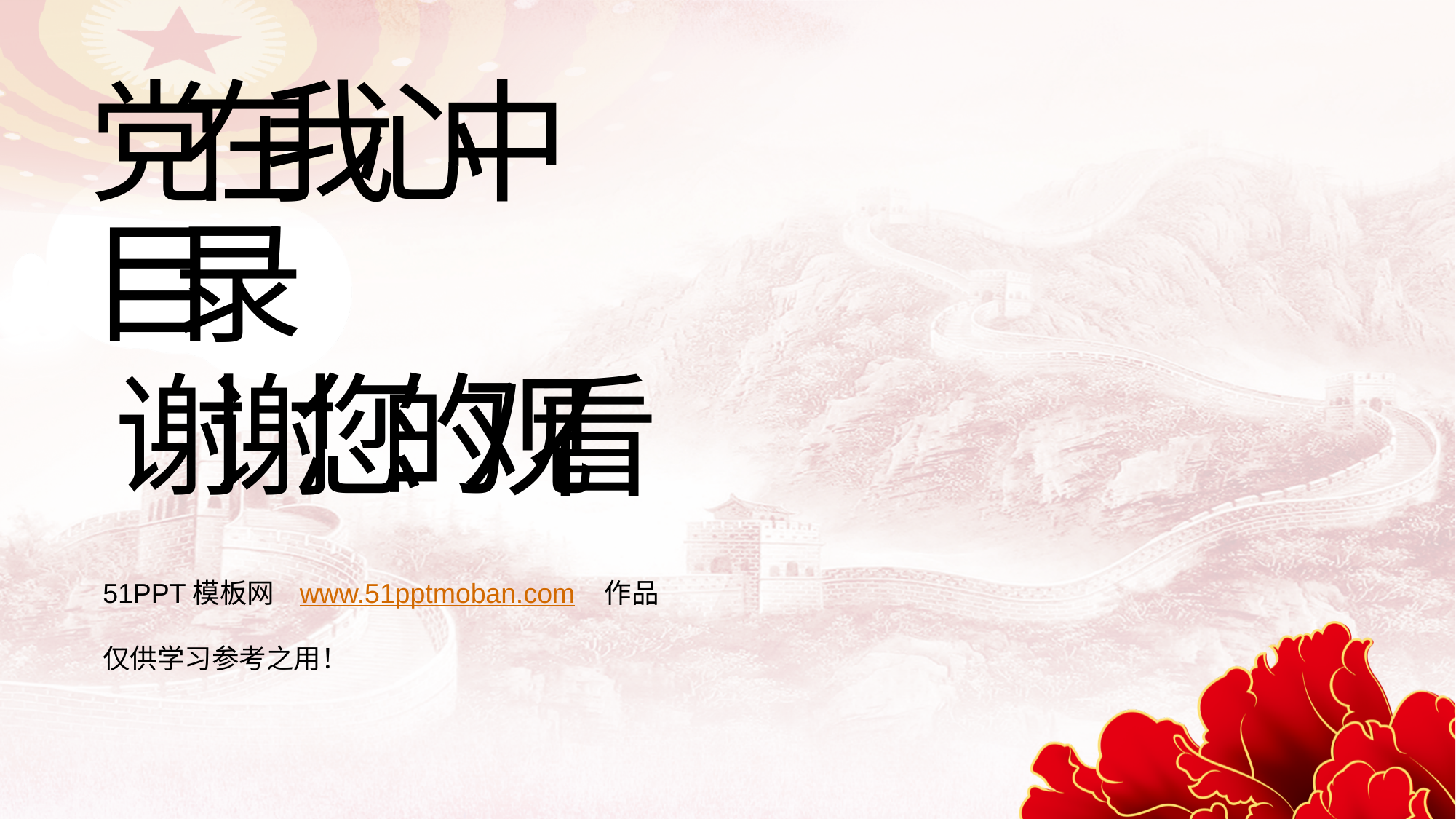

党
在
我
心
中
目
录
谢
谢
您
的
观
看
51PPT模板网   www.51pptmoban.com   作品

仅供学习参考之用！